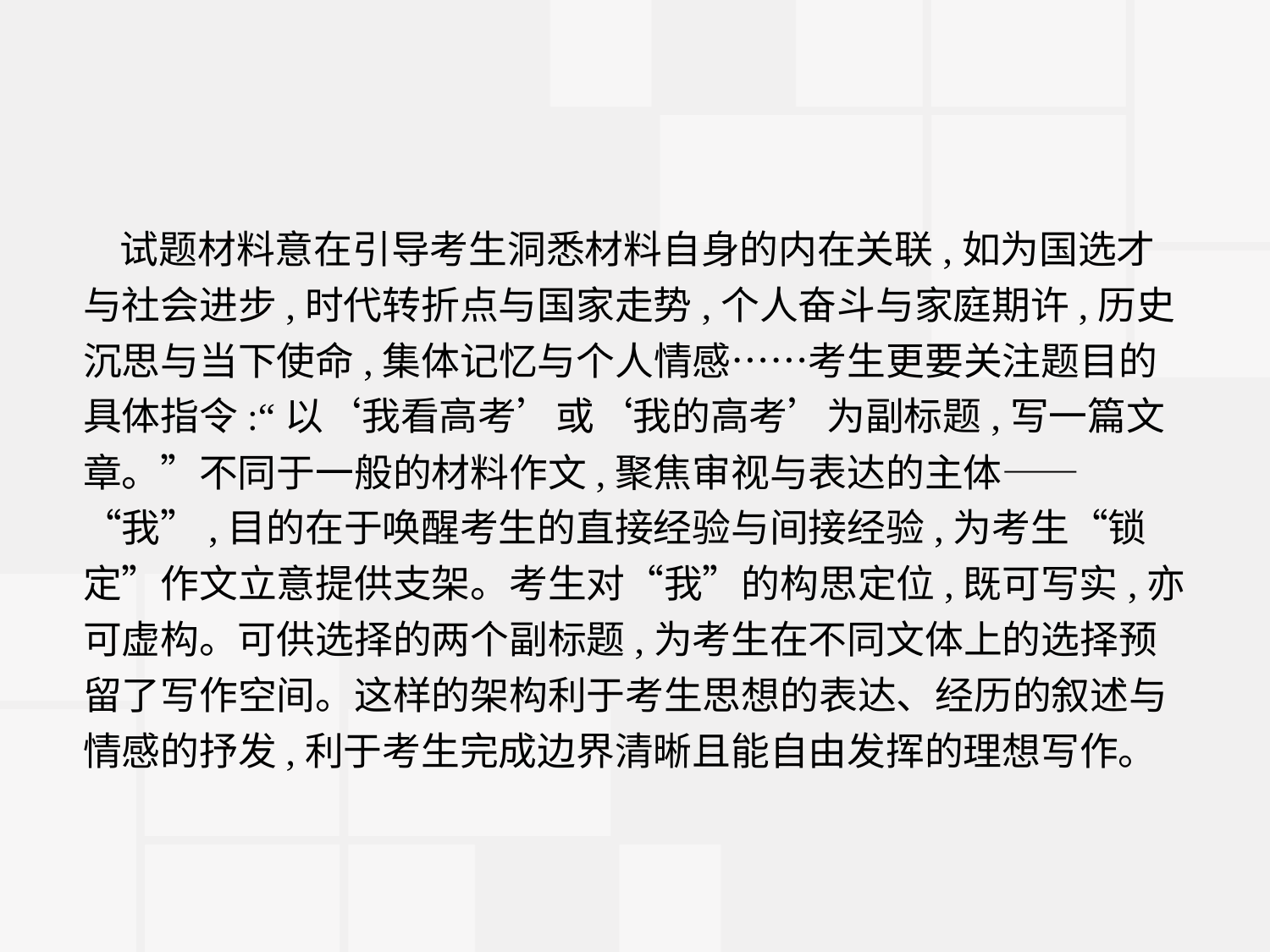

试题材料意在引导考生洞悉材料自身的内在关联,如为国选才与社会进步,时代转折点与国家走势,个人奋斗与家庭期许,历史沉思与当下使命,集体记忆与个人情感……考生更要关注题目的具体指令:“以‘我看高考’或‘我的高考’为副标题,写一篇文章。”不同于一般的材料作文,聚焦审视与表达的主体——“我”,目的在于唤醒考生的直接经验与间接经验,为考生“锁定”作文立意提供支架。考生对“我”的构思定位,既可写实,亦可虚构。可供选择的两个副标题,为考生在不同文体上的选择预留了写作空间。这样的架构利于考生思想的表达、经历的叙述与情感的抒发,利于考生完成边界清晰且能自由发挥的理想写作。